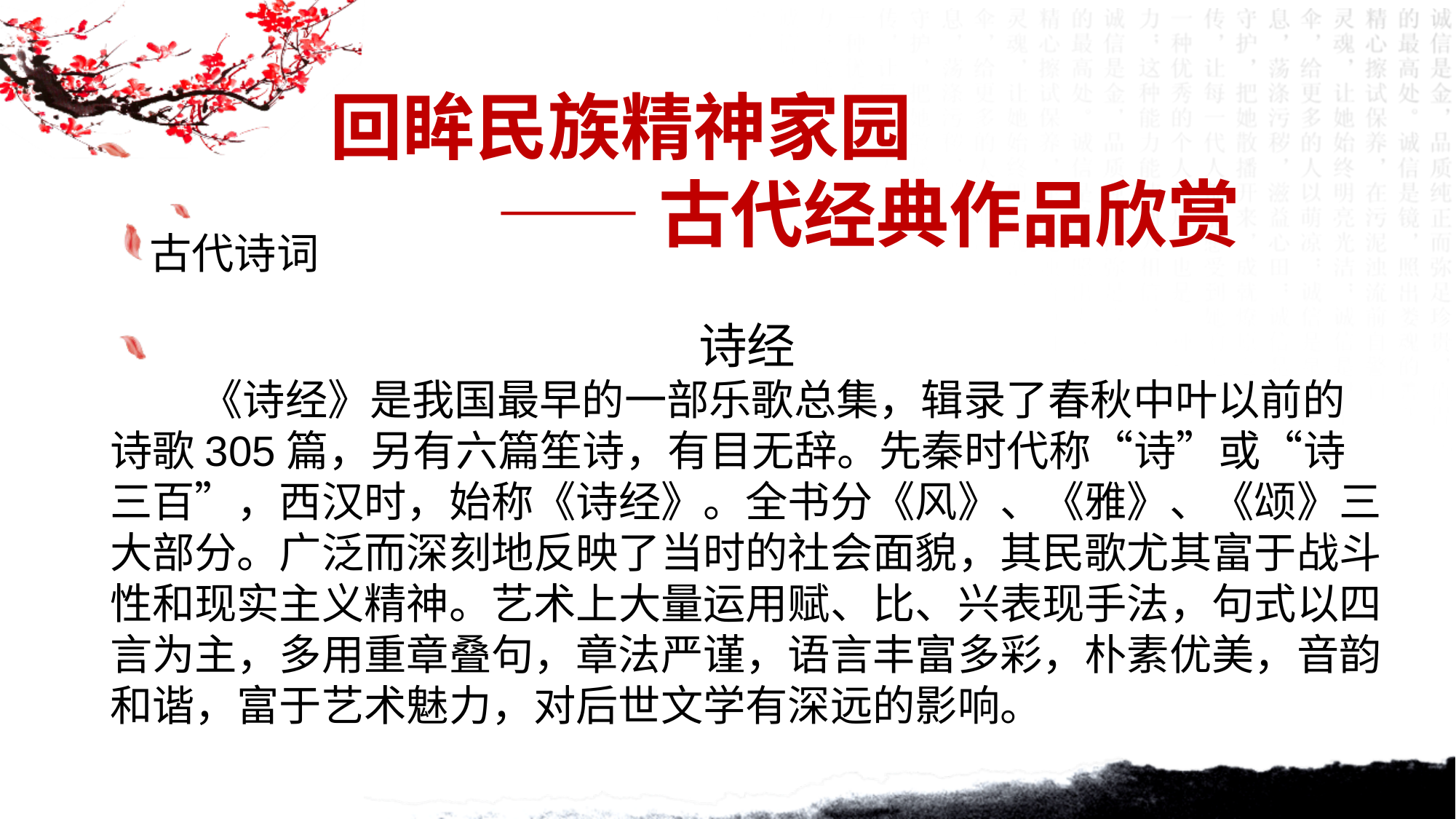

回眸民族精神家园
          ——古代经典作品欣赏
古代诗词
诗经
          《诗经》是我国最早的一部乐歌总集，辑录了春秋中叶以前的诗歌305篇，另有六篇笙诗，有目无辞。先秦时代称“诗”或“诗三百”，西汉时，始称《诗经》。全书分《风》、《雅》、《颂》三大部分。广泛而深刻地反映了当时的社会面貌，其民歌尤其富于战斗性和现实主义精神。艺术上大量运用赋、比、兴表现手法，句式以四言为主，多用重章叠句，章法严谨，语言丰富多彩，朴素优美，音韵和谐，富于艺术魅力，对后世文学有深远的影响。